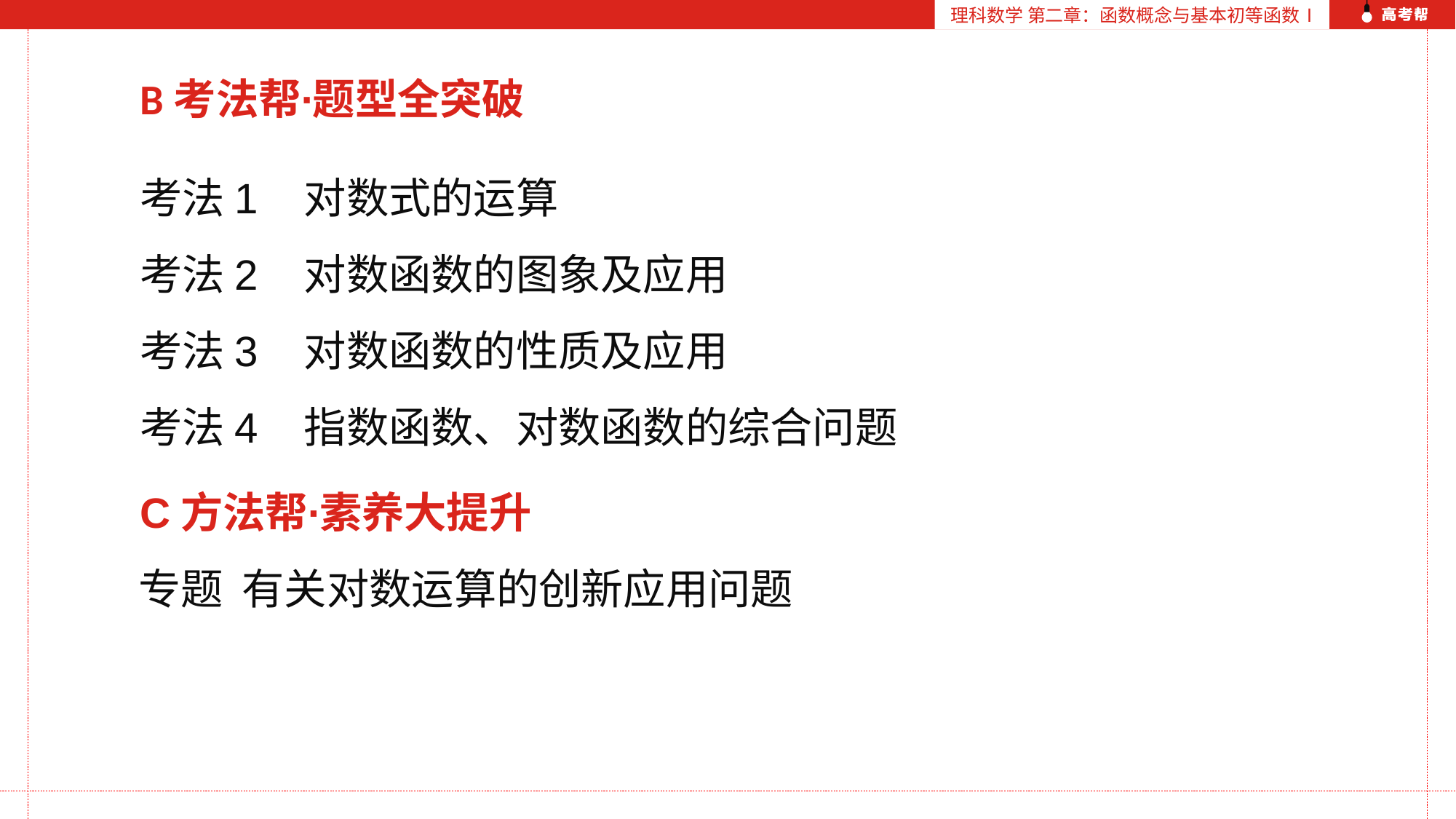

理科数学 第二章：函数概念与基本初等函数Ⅰ
B考法帮∙题型全突破
考法1   对数式的运算
考法2   对数函数的图象及应用
考法3   对数函数的性质及应用
考法4   指数函数、对数函数的综合问题
C方法帮∙素养大提升
专题  有关对数运算的创新应用问题